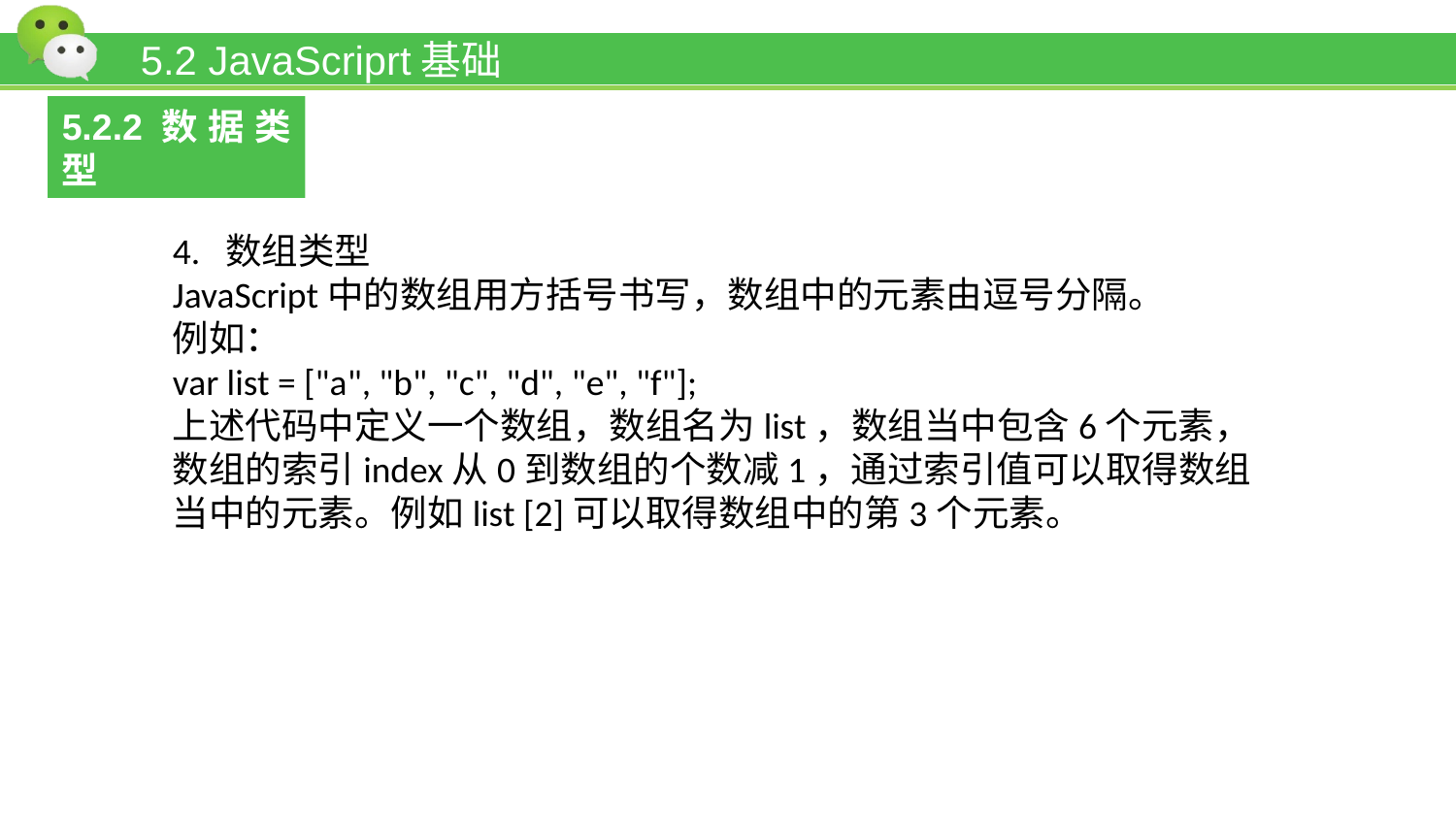

# 5.2 JavaScriprt基础
5.2.2数据类型
4.  数组类型
JavaScript中的数组用方括号书写，数组中的元素由逗号分隔。
例如：
var list = ["a", "b", "c", "d", "e", "f"];
上述代码中定义一个数组，数组名为list，数组当中包含6个元素，数组的索引index从0到数组的个数减1，通过索引值可以取得数组当中的元素。例如list [2]可以取得数组中的第3个元素。